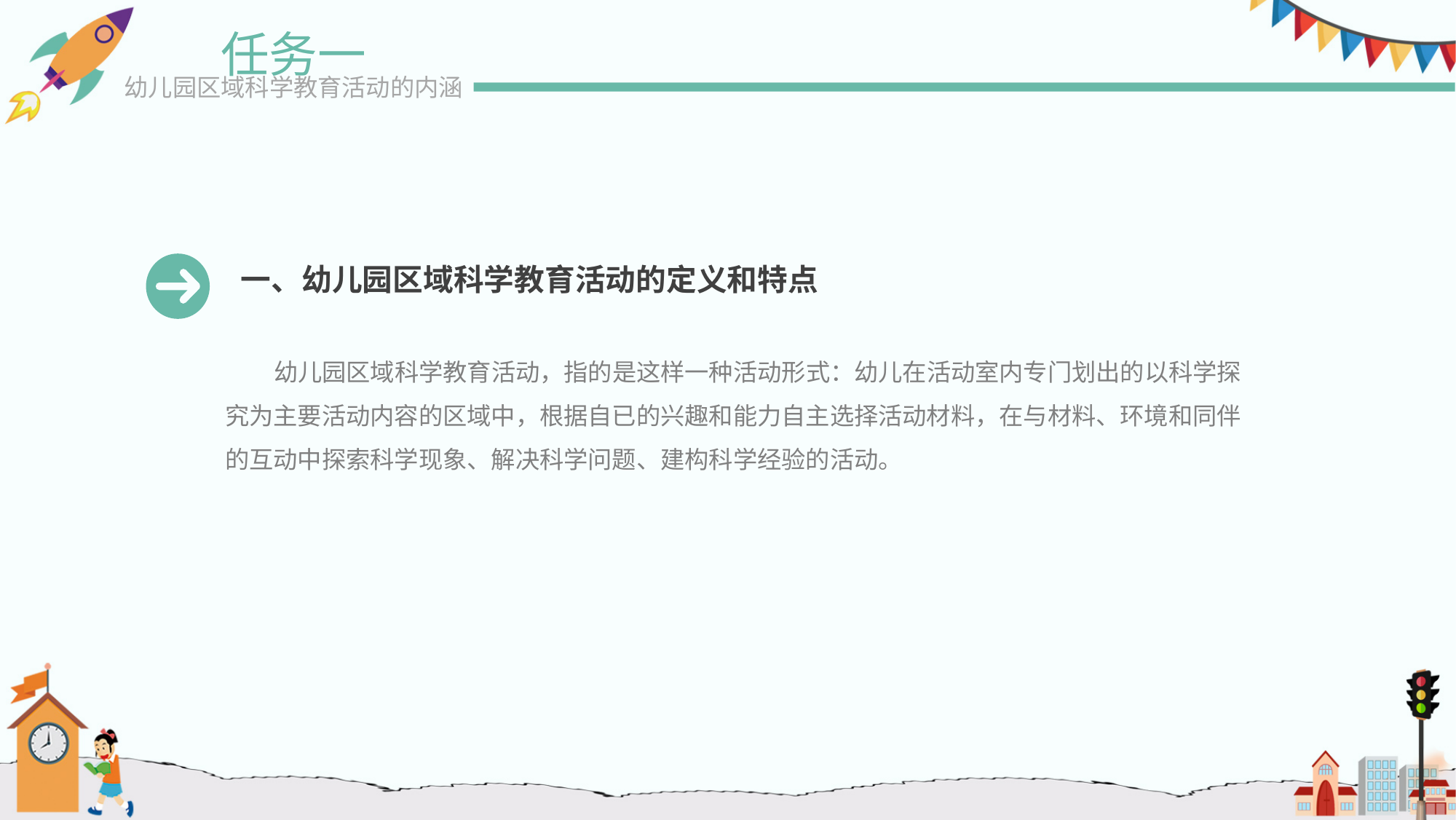

任务一
幼儿园区域科学教育活动的内涵

一、幼儿园区域科学教育活动的定义和特点
幼儿园区域科学教育活动，指的是这样一种活动形式：幼儿在活动室内专门划出的以科学探究为主要活动内容的区域中，根据自已的兴趣和能力自主选择活动材料，在与材料、环境和同伴的互动中探索科学现象、解决科学问题、建构科学经验的活动。